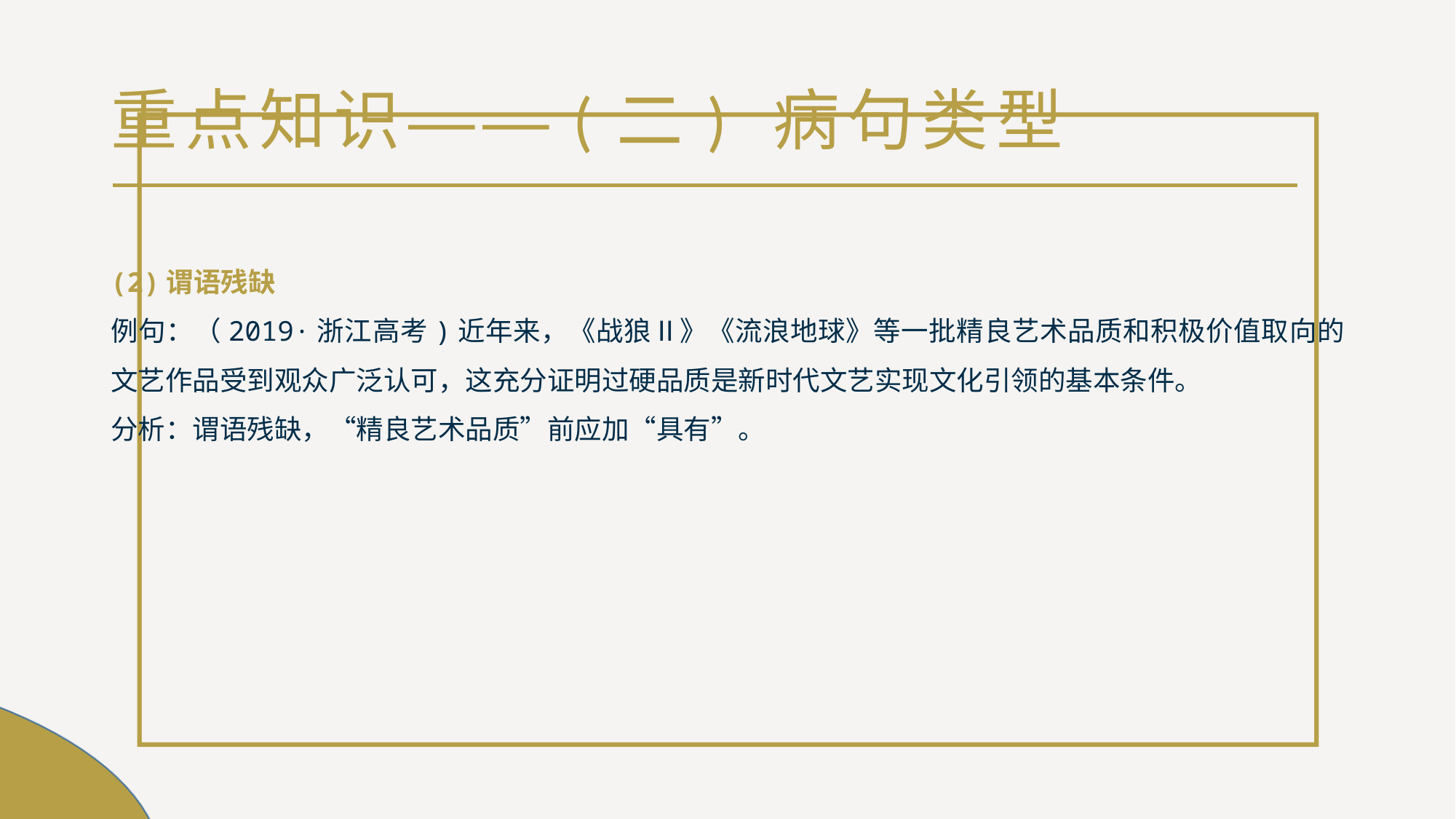

# 重点知识——(二) 病句类型
(2)谓语残缺
例句：（2019·浙江高考)近年来，《战狼Ⅱ》《流浪地球》等一批精良艺术品质和积极价值取向的文艺作品受到观众广泛认可，这充分证明过硬品质是新时代文艺实现文化引领的基本条件。
分析：谓语残缺，“精良艺术品质”前应加“具有”。